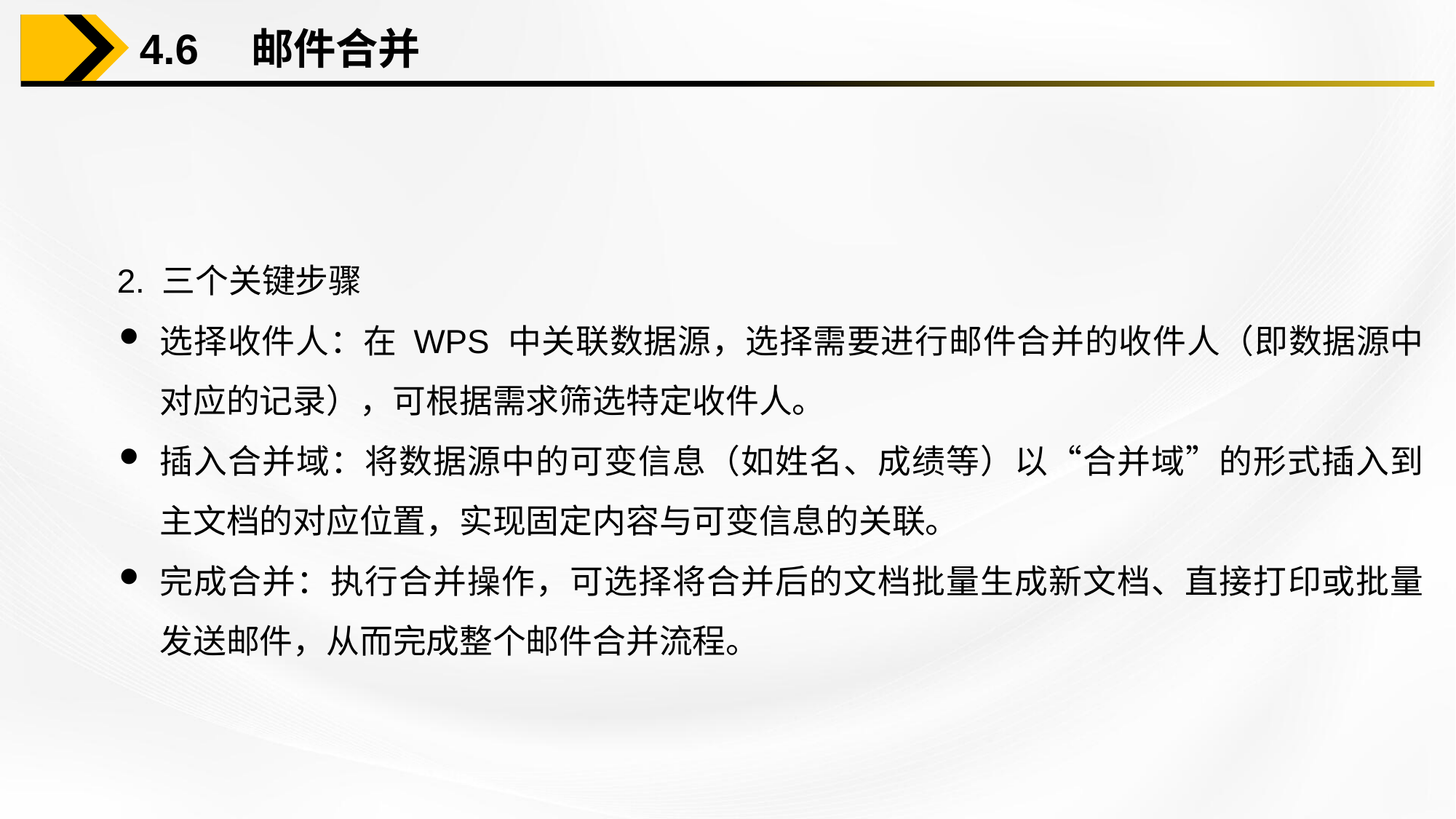

4.6　邮件合并
2. 三个关键步骤
选择收件人：在 WPS 中关联数据源，选择需要进行邮件合并的收件人（即数据源中对应的记录），可根据需求筛选特定收件人。
插入合并域：将数据源中的可变信息（如姓名、成绩等）以“合并域”的形式插入到主文档的对应位置，实现固定内容与可变信息的关联。
完成合并：执行合并操作，可选择将合并后的文档批量生成新文档、直接打印或批量发送邮件，从而完成整个邮件合并流程。